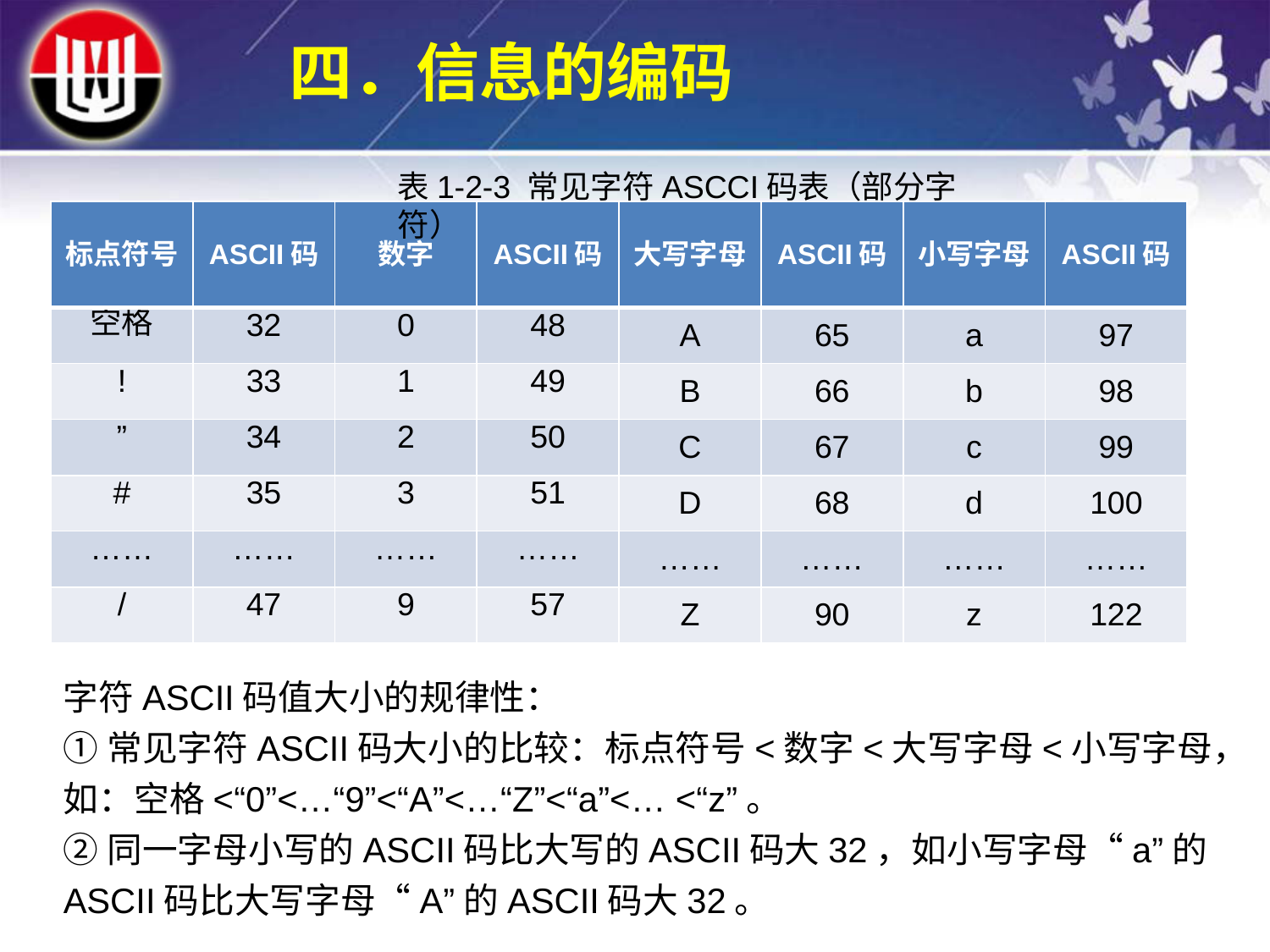

四．信息的编码
表1-2-3 常见字符ASCCI码表（部分字符）
| 标点符号 | ASCII码 | 数字 | ASCII码 | 大写字母 | ASCII码 | 小写字母 | ASCII码 |
| --- | --- | --- | --- | --- | --- | --- | --- |
| 空格 | 32 | 0 | 48 | A | 65 | a | 97 |
| ! | 33 | 1 | 49 | B | 66 | b | 98 |
| ” | 34 | 2 | 50 | C | 67 | c | 99 |
| # | 35 | 3 | 51 | D | 68 | d | 100 |
| …… | …… | …… | …… | …… | …… | …… | …… |
| / | 47 | 9 | 57 | Z | 90 | z | 122 |
字符ASCII码值大小的规律性：
①常见字符ASCII码大小的比较：标点符号<数字<大写字母<小写字母，如：空格<“0”<…“9”<“A”<…“Z”<“a”<… <“z”。
②同一字母小写的ASCII码比大写的ASCII码大32，如小写字母“a”的ASCII码比大写字母“A”的ASCII码大32。